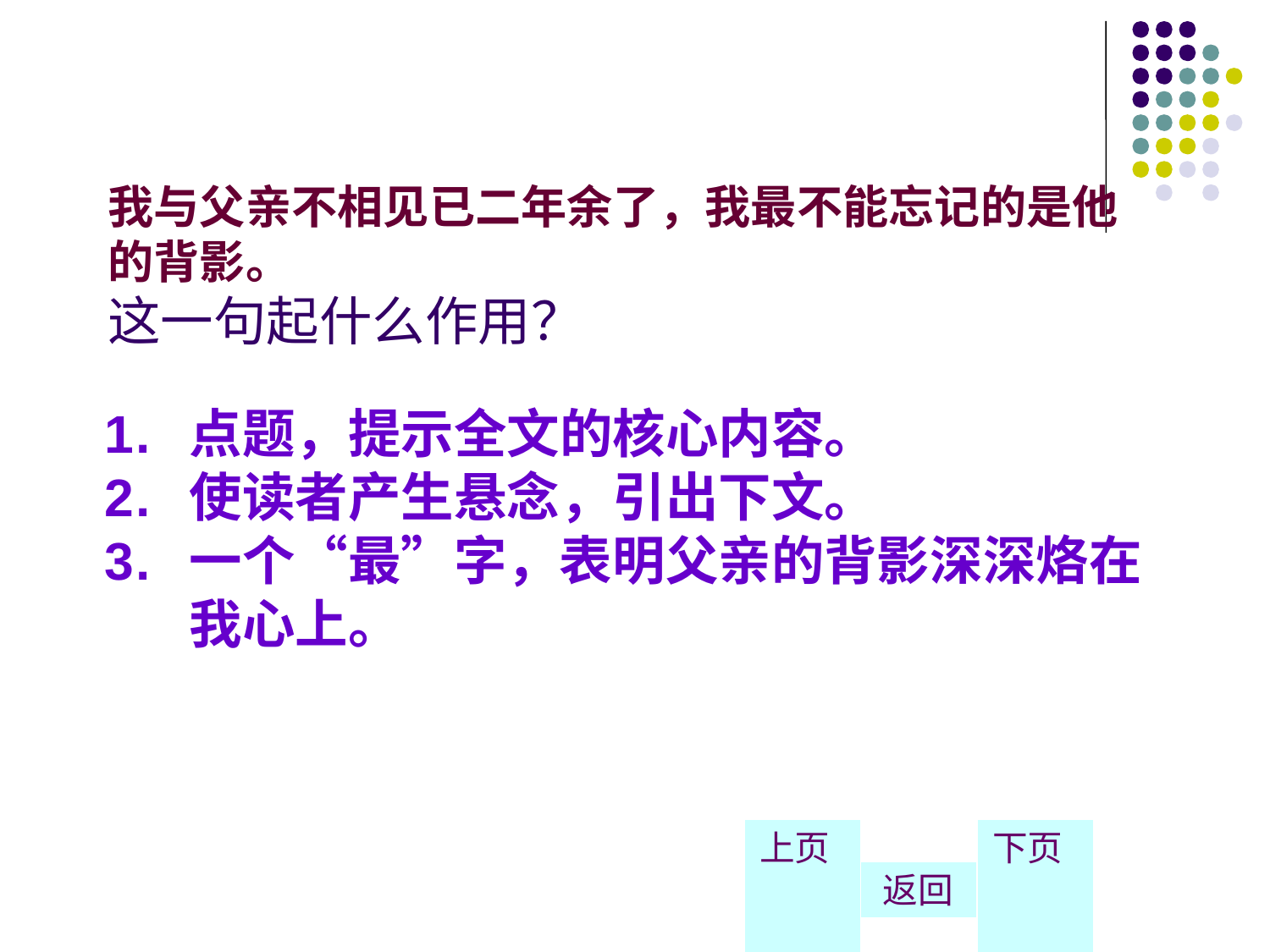

# 我与父亲不相见已二年余了，我最不能忘记的是他的背影。 这一句起什么作用？
点题，提示全文的核心内容。
使读者产生悬念，引出下文。
一个“最”字，表明父亲的背影深深烙在我心上。
上页
返回
下页